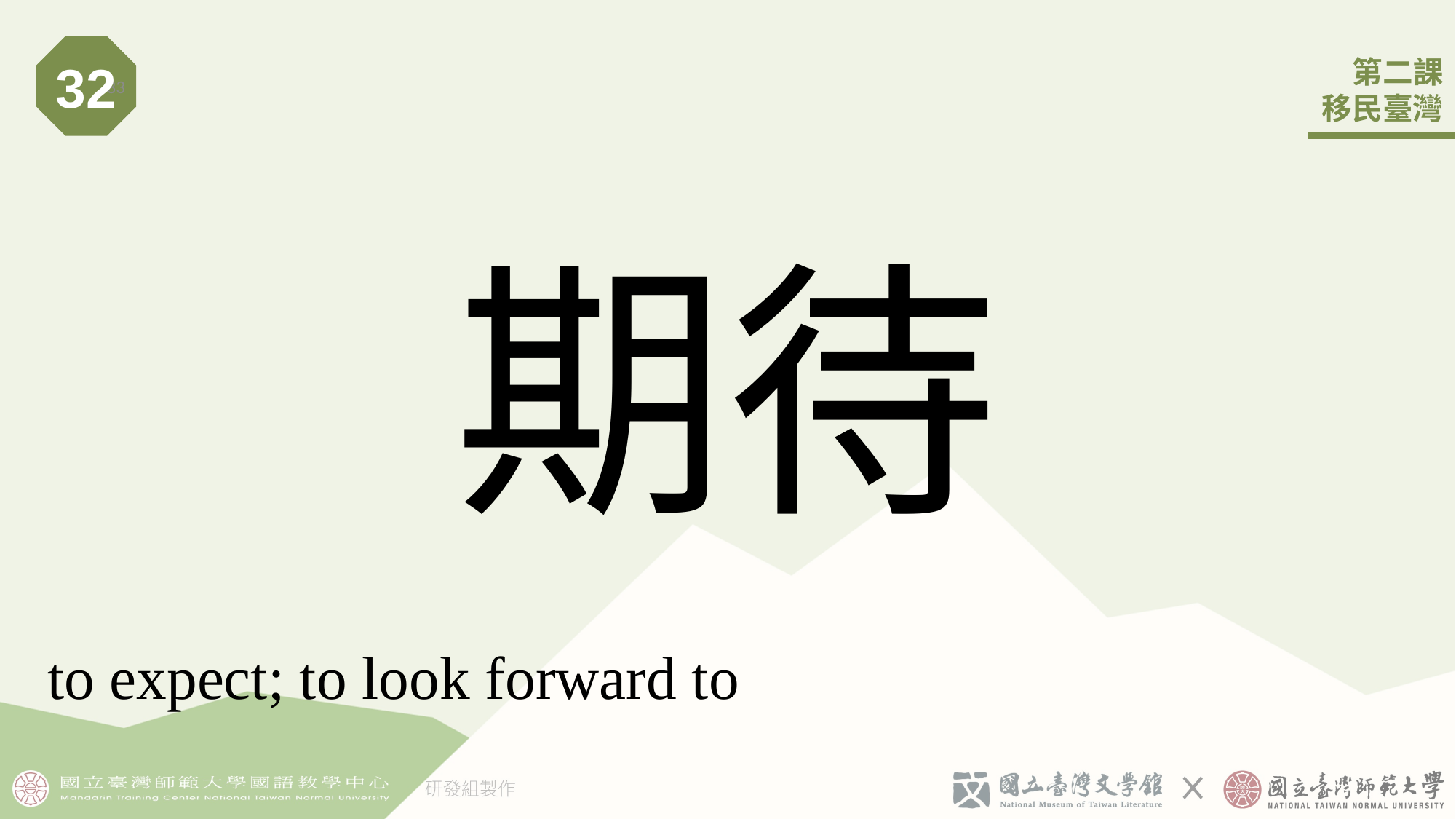

32
33
# 期待
to expect; to look forward to